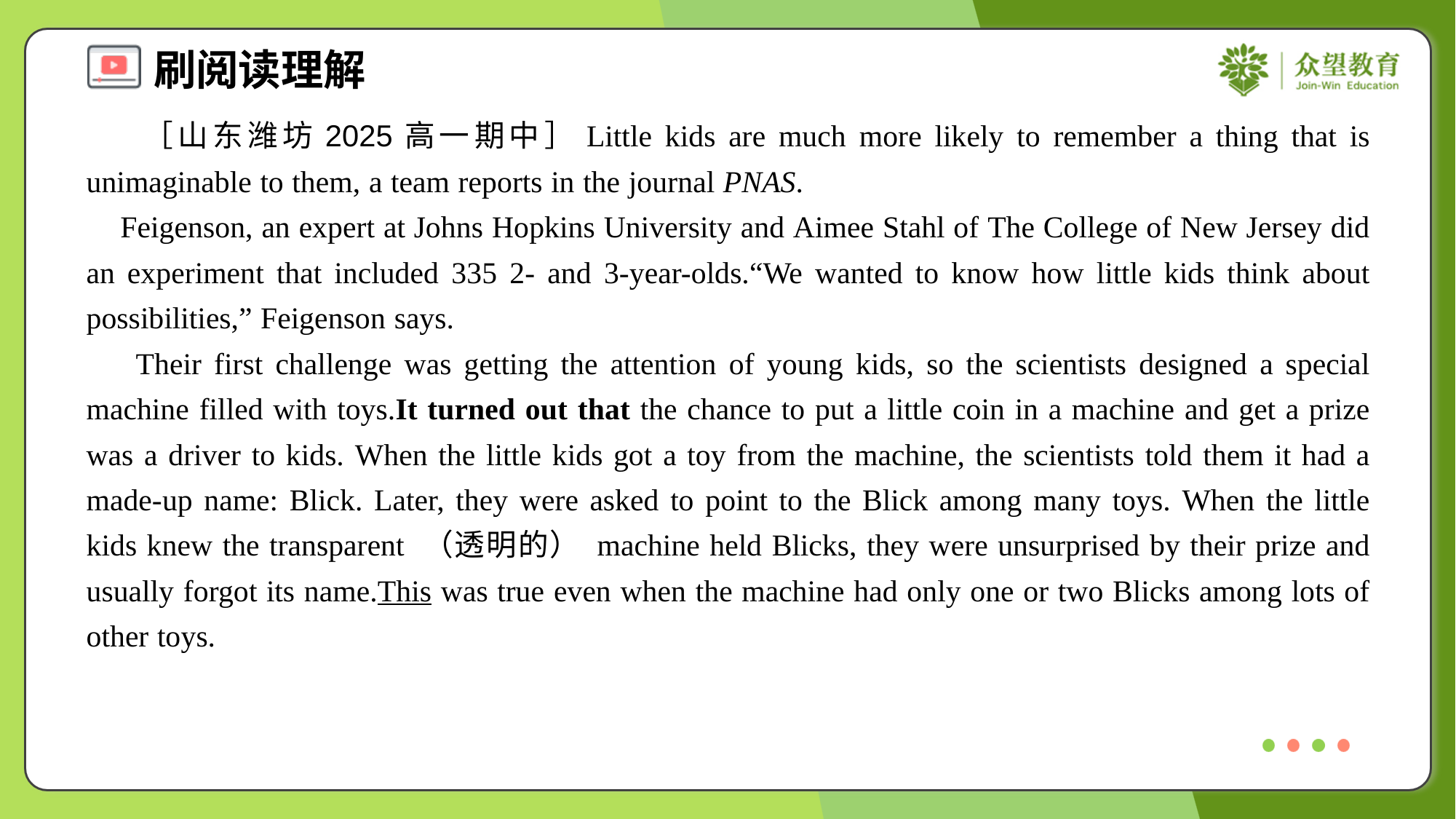

［山东潍坊2025高一期中］Little kids are much more likely to remember a thing that is unimaginable to them, a team reports in the journal PNAS.
    Feigenson, an expert at Johns Hopkins University and Aimee Stahl of The College of New Jersey did an experiment that included 335 2- and 3-year-olds.“We wanted to know how little kids think about possibilities,” Feigenson says.
    Their first challenge was getting the attention of young kids, so the scientists designed a special machine filled with toys.It turned out that the chance to put a little coin in a machine and get a prize was a driver to kids. When the little kids got a toy from the machine, the scientists told them it had a made-up name: Blick. Later, they were asked to point to the Blick among many toys. When the little kids knew the transparent （透明的） machine held Blicks, they were unsurprised by their prize and usually forgot its name.This was true even when the machine had only one or two Blicks among lots of other toys.